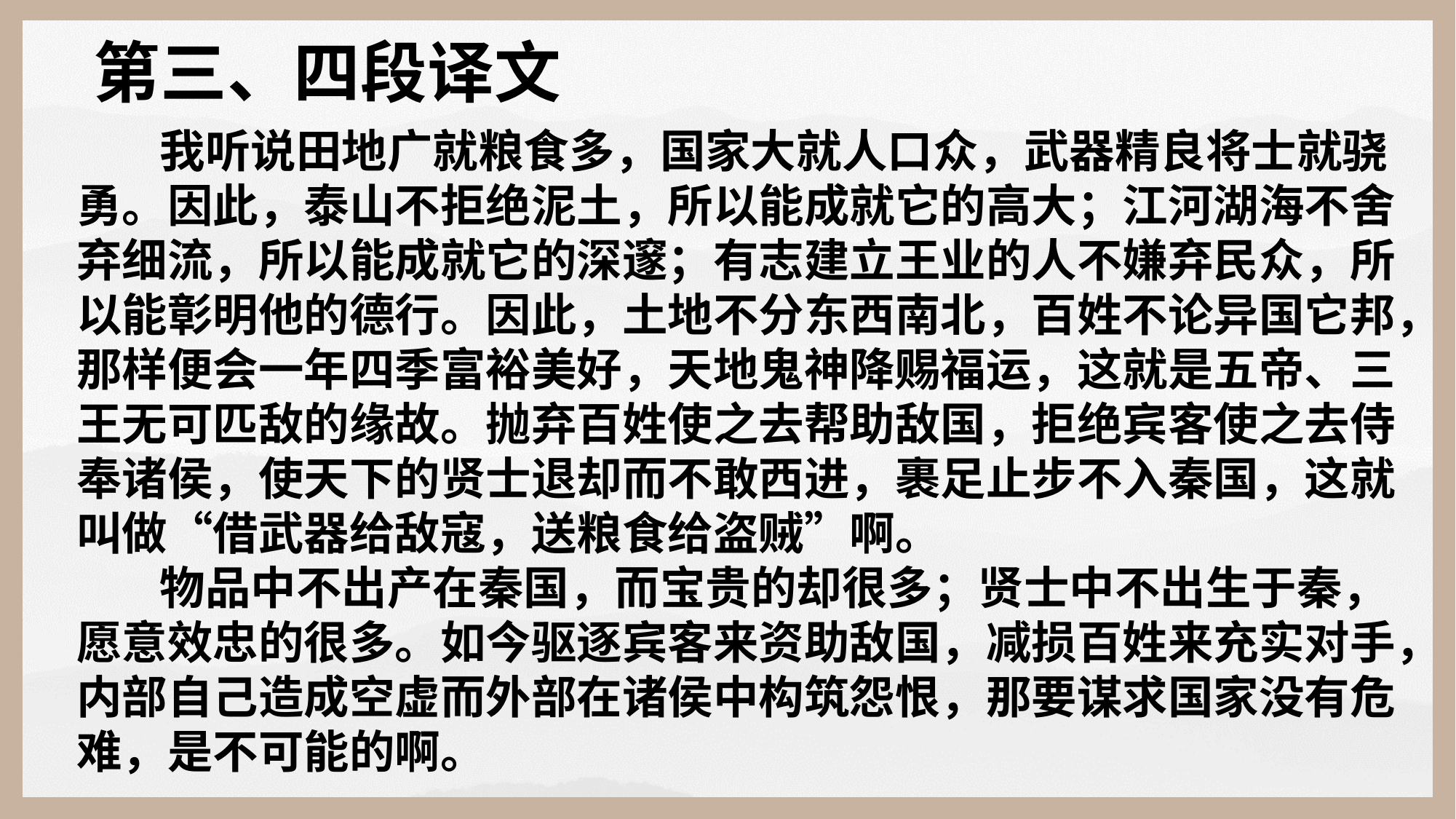

第三、四段译文
       我听说田地广就粮食多，国家大就人口众，武器精良将士就骁勇。因此，泰山不拒绝泥土，所以能成就它的高大；江河湖海不舍弃细流，所以能成就它的深邃；有志建立王业的人不嫌弃民众，所以能彰明他的德行。因此，土地不分东西南北，百姓不论异国它邦，那样便会一年四季富裕美好，天地鬼神降赐福运，这就是五帝、三王无可匹敌的缘故。抛弃百姓使之去帮助敌国，拒绝宾客使之去侍奉诸侯，使天下的贤士退却而不敢西进，裹足止步不入秦国，这就叫做“借武器给敌寇，送粮食给盗贼”啊。
       物品中不出产在秦国，而宝贵的却很多；贤士中不出生于秦，愿意效忠的很多。如今驱逐宾客来资助敌国，减损百姓来充实对手，内部自己造成空虚而外部在诸侯中构筑怨恨，那要谋求国家没有危难，是不可能的啊。